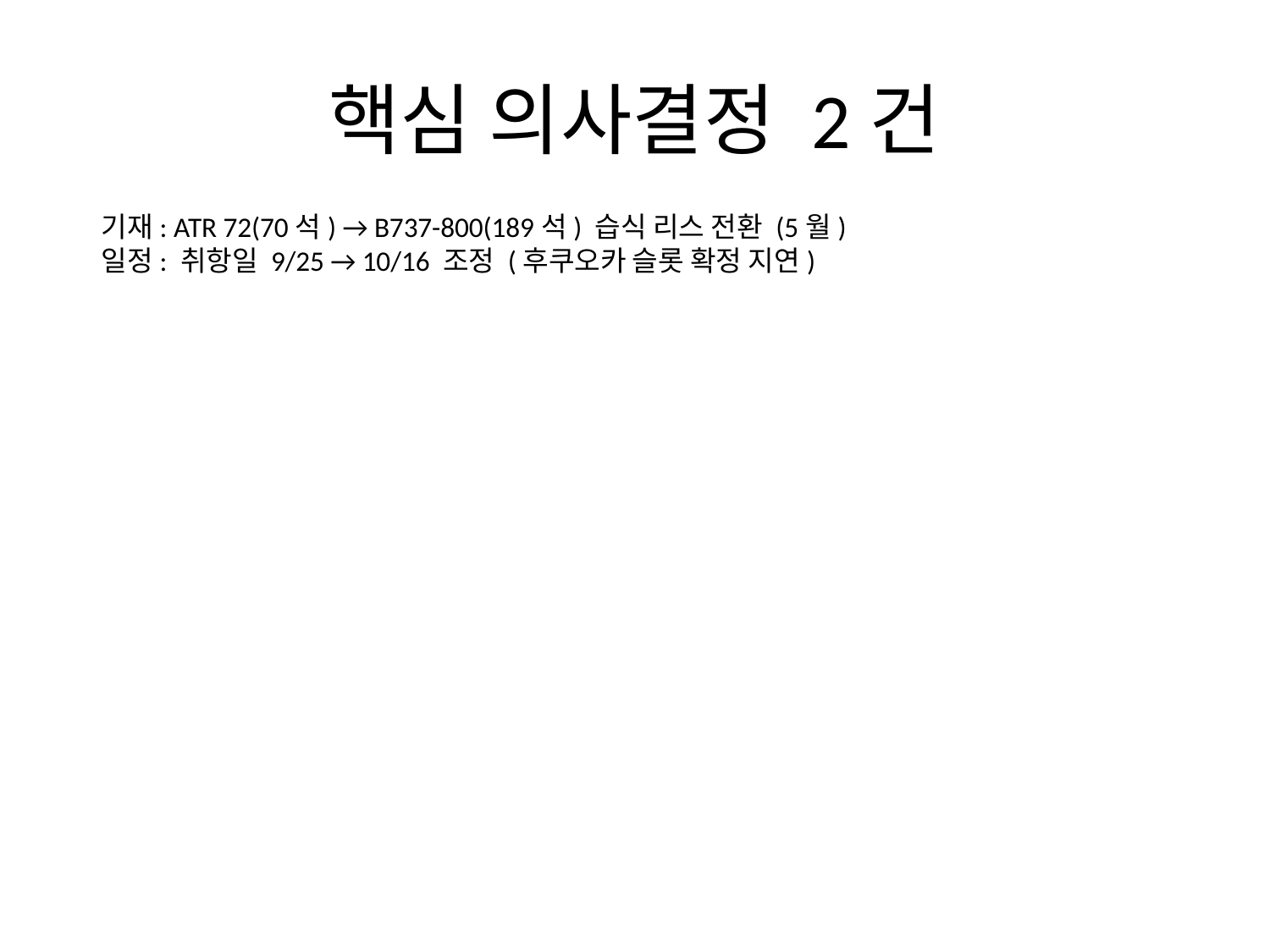

# 핵심 의사결정 2건
기재: ATR 72(70석) → B737-800(189석) 습식 리스 전환 (5월)
일정: 취항일 9/25 → 10/16 조정 (후쿠오카 슬롯 확정 지연)